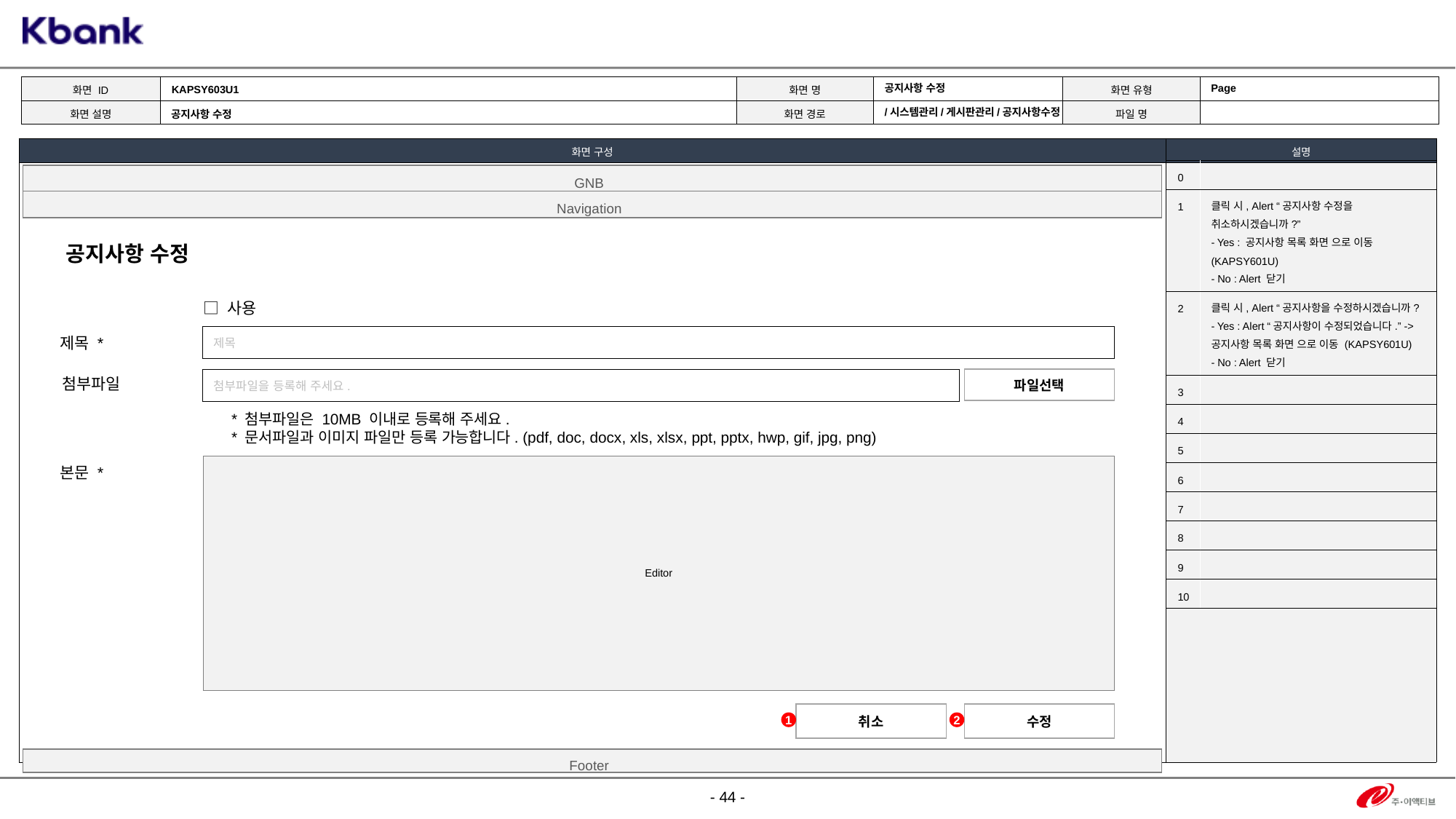

KAPSY603U1
Page
공지사항 수정
/시스템관리/게시판관리/공지사항수정

공지사항 수정
| 0 |  |
| --- | --- |
| 1 | 클릭 시, Alert “공지사항 수정을 취소하시겠습니까?” - Yes : 공지사항 목록 화면 으로 이동 (KAPSY601U) - No : Alert 닫기 |
| 2 | 클릭 시, Alert “공지사항을 수정하시겠습니까? - Yes : Alert “공지사항이 수정되었습니다.” -> 공지사항 목록 화면 으로 이동 (KAPSY601U) - No : Alert 닫기 |
| 3 |  |
| 4 |  |
| 5 |  |
| 6 |  |
| 7 |  |
| 8 |  |
| 9 |  |
| 10 |  |
GNB
Navigation
공지사항 수정
□ 사용
제목
제목 *
첨부파일
파일선택
첨부파일을 등록해 주세요.
* 첨부파일은 10MB 이내로 등록해 주세요.
* 문서파일과 이미지 파일만 등록 가능합니다. (pdf, doc, docx, xls, xlsx, ppt, pptx, hwp, gif, jpg, png)
| Editor |
| --- |
본문 *
취소
수정
1
2
Footer